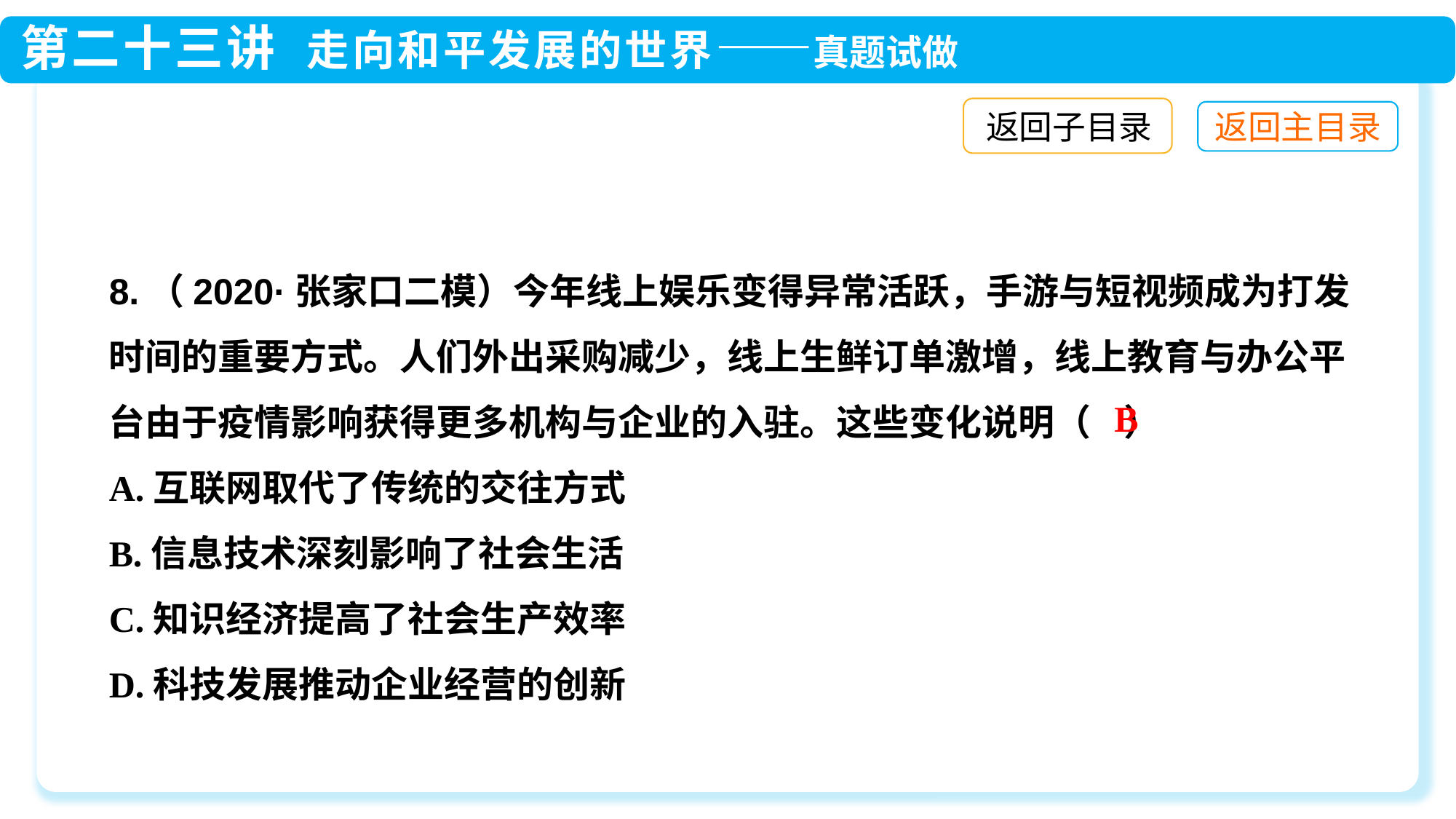

返回子目录
8.（2020·张家口二模）今年线上娱乐变得异常活跃，手游与短视频成为打发时间的重要方式。人们外出采购减少，线上生鲜订单激增，线上教育与办公平台由于疫情影响获得更多机构与企业的入驻。这些变化说明（    ）
A.互联网取代了传统的交往方式
B.信息技术深刻影响了社会生活
C.知识经济提高了社会生产效率
D.科技发展推动企业经营的创新
B